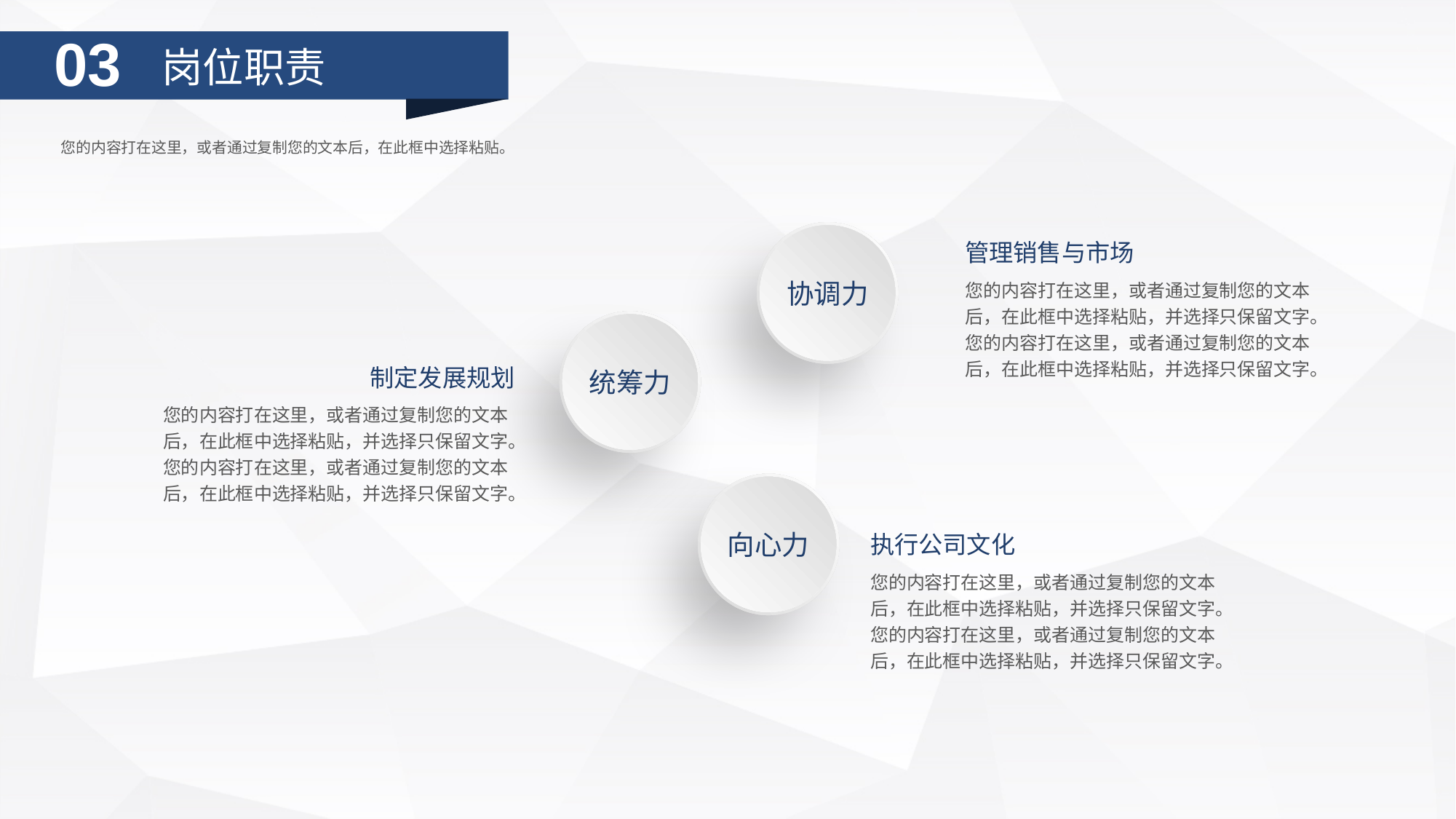

03

岗位职责

您的内容打在这里，或者通过复制您的文本后，在此框中选择粘贴。

协调力
管理销售与市场
您的内容打在这里，或者通过复制您的文本后，在此框中选择粘贴，并选择只保留文字。您的内容打在这里，或者通过复制您的文本后，在此框中选择粘贴，并选择只保留文字。

统筹力
制定发展规划
您的内容打在这里，或者通过复制您的文本后，在此框中选择粘贴，并选择只保留文字。您的内容打在这里，或者通过复制您的文本后，在此框中选择粘贴，并选择只保留文字。

向心力
执行公司文化
您的内容打在这里，或者通过复制您的文本后，在此框中选择粘贴，并选择只保留文字。您的内容打在这里，或者通过复制您的文本后，在此框中选择粘贴，并选择只保留文字。